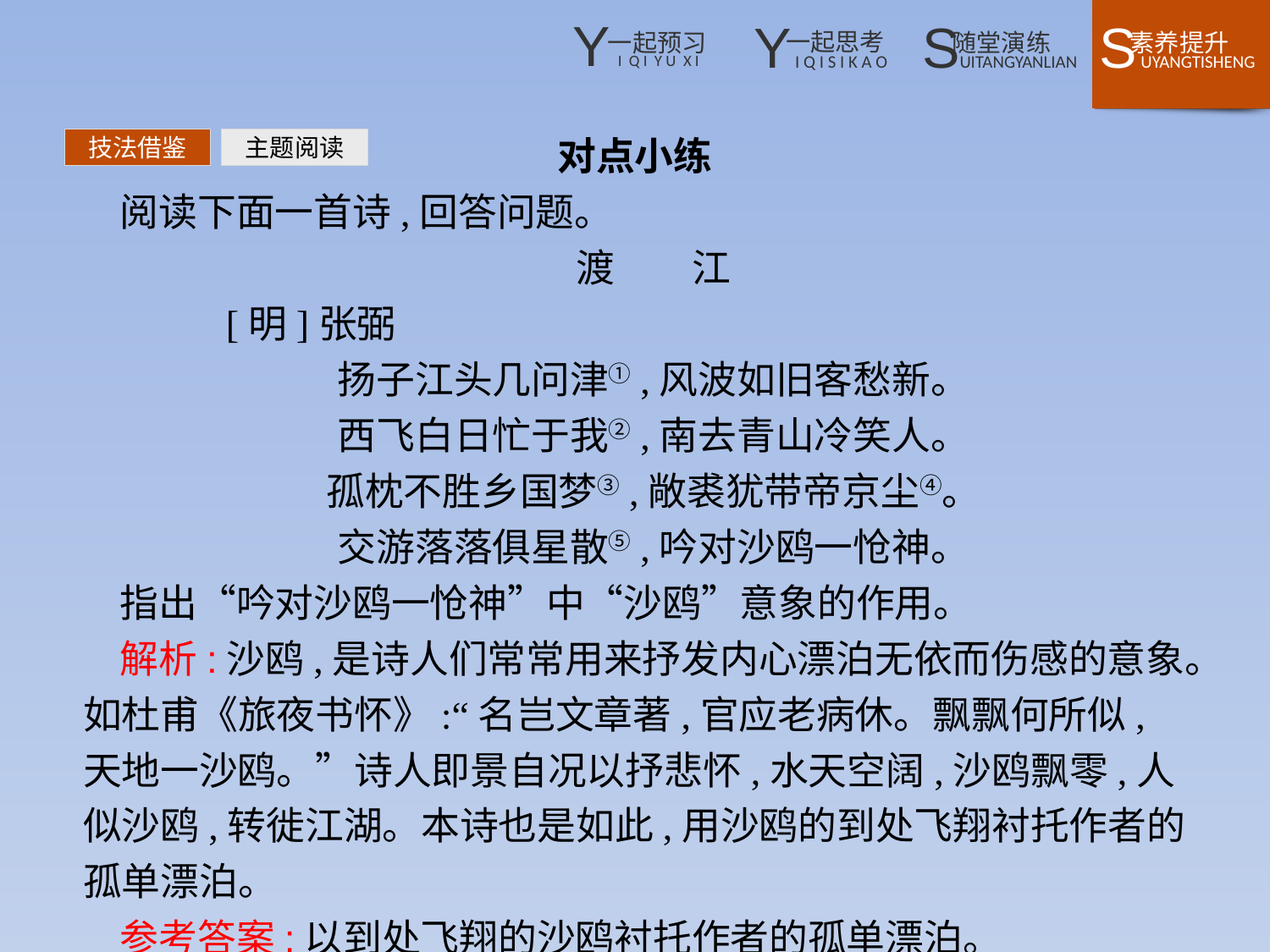

对点小练
阅读下面一首诗,回答问题。
渡　　江
	[明]张弼
扬子江头几问津①,风波如旧客愁新。
西飞白日忙于我②,南去青山冷笑人。
孤枕不胜乡国梦③,敞裘犹带帝京尘④。
交游落落俱星散⑤,吟对沙鸥一怆神。
指出“吟对沙鸥一怆神”中“沙鸥”意象的作用。
解析:沙鸥,是诗人们常常用来抒发内心漂泊无依而伤感的意象。如杜甫《旅夜书怀》:“名岂文章著,官应老病休。飘飘何所似,天地一沙鸥。”诗人即景自况以抒悲怀,水天空阔,沙鸥飘零,人似沙鸥,转徙江湖。本诗也是如此,用沙鸥的到处飞翔衬托作者的孤单漂泊。
参考答案:以到处飞翔的沙鸥衬托作者的孤单漂泊。
技法借鉴
主题阅读